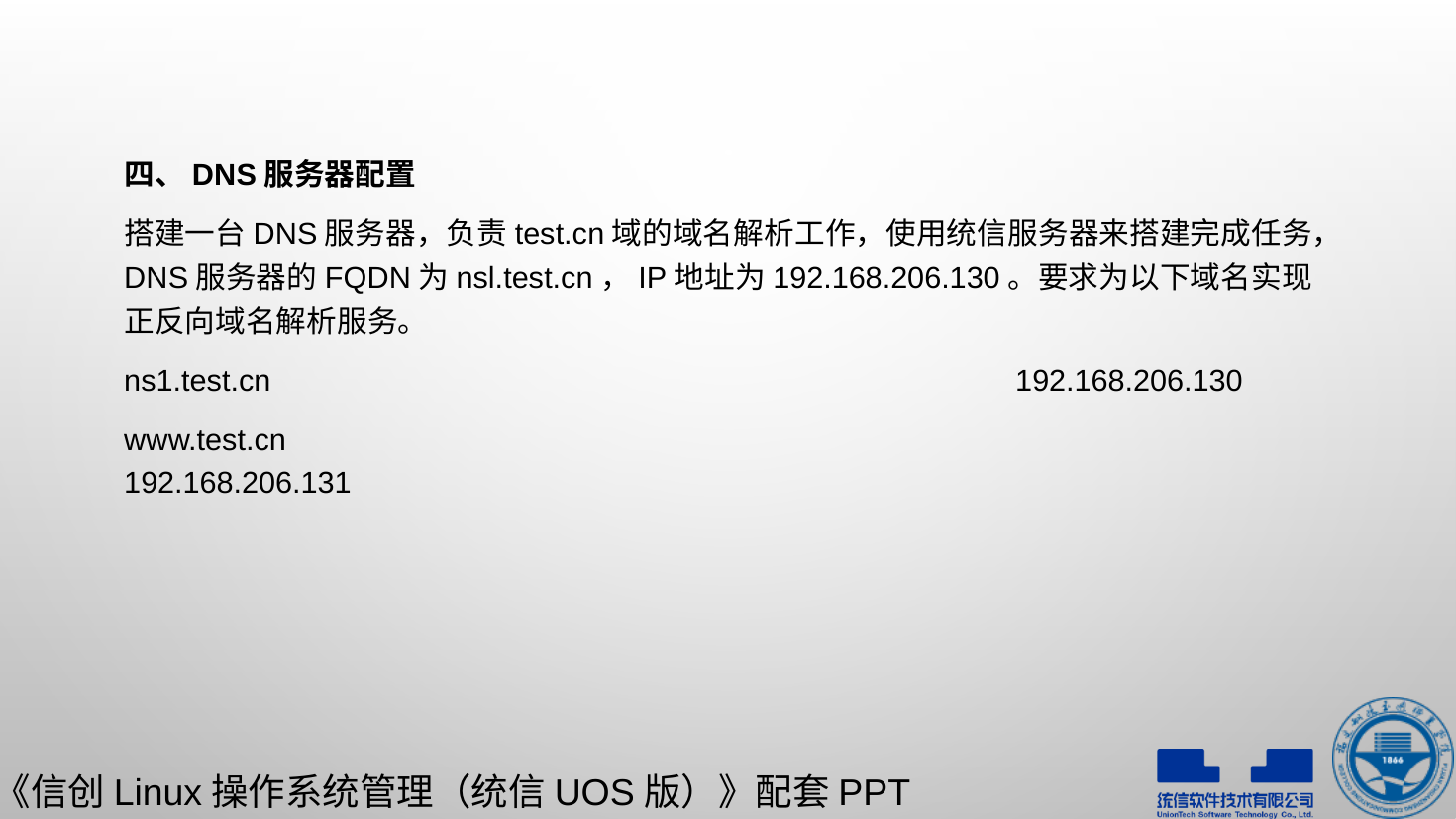

四、DNS服务器配置
搭建一台DNS服务器，负责test.cn域的域名解析工作，使用统信服务器来搭建完成任务，DNS服务器的FQDN为nsl.test.cn，IP地址为192.168.206.130。要求为以下域名实现正反向域名解析服务。
ns1.test.cn						192.168.206.130
www.test.cn						192.168.206.131